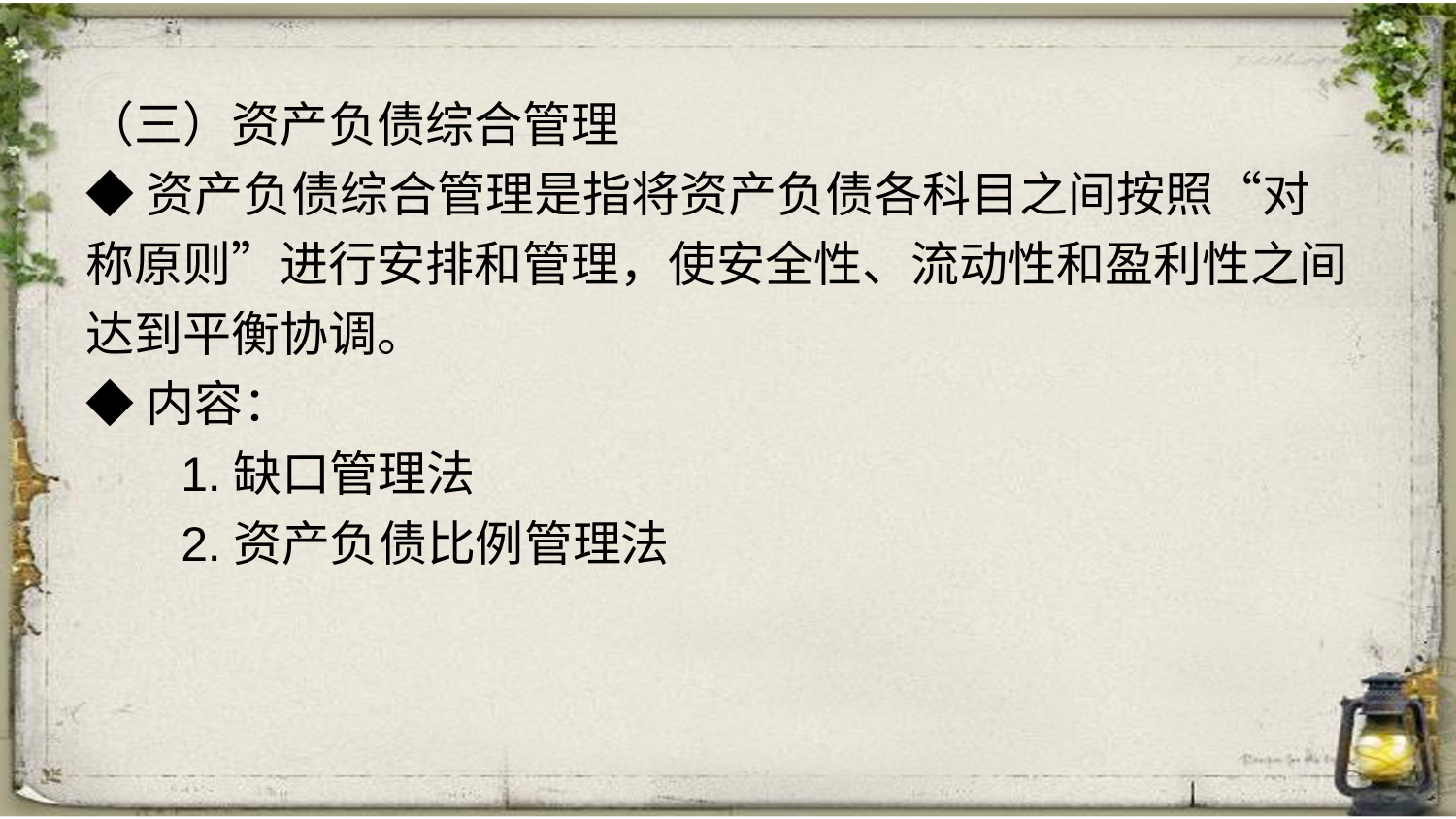

（三）资产负债综合管理
◆资产负债综合管理是指将资产负债各科目之间按照“对称原则”进行安排和管理，使安全性、流动性和盈利性之间达到平衡协调。
◆内容：
       1.缺口管理法
       2.资产负债比例管理法